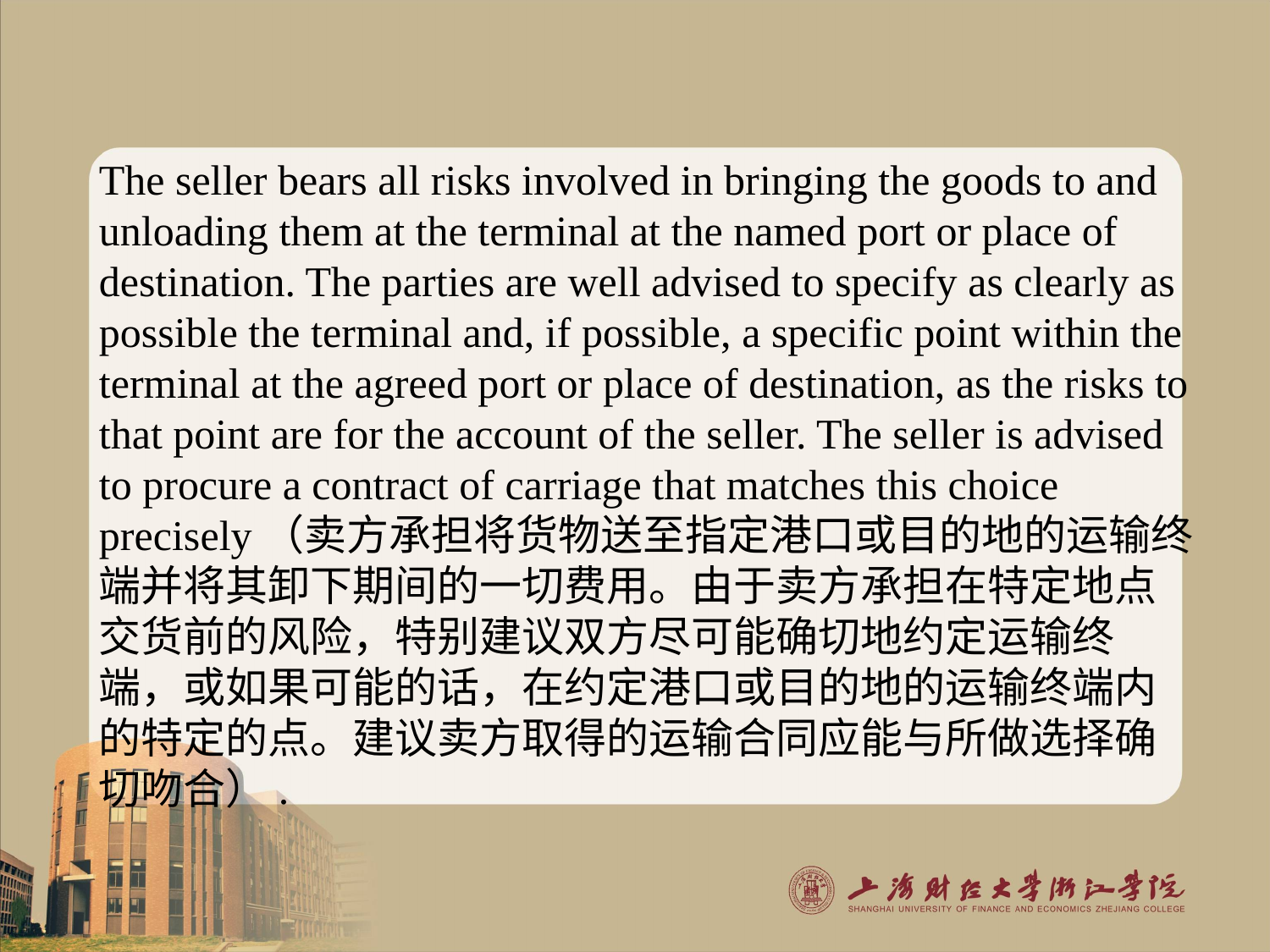

#
The seller bears all risks involved in bringing the goods to and unloading them at the terminal at the named port or place of destination. The parties are well advised to specify as clearly as possible the terminal and, if possible, a specific point within the terminal at the agreed port or place of destination, as the risks to that point are for the account of the seller. The seller is advised to procure a contract of carriage that matches this choice precisely（卖方承担将货物送至指定港口或目的地的运输终端并将其卸下期间的一切费用。由于卖方承担在特定地点交货前的风险，特别建议双方尽可能确切地约定运输终端，或如果可能的话，在约定港口或目的地的运输终端内的特定的点。建议卖方取得的运输合同应能与所做选择确切吻合）.